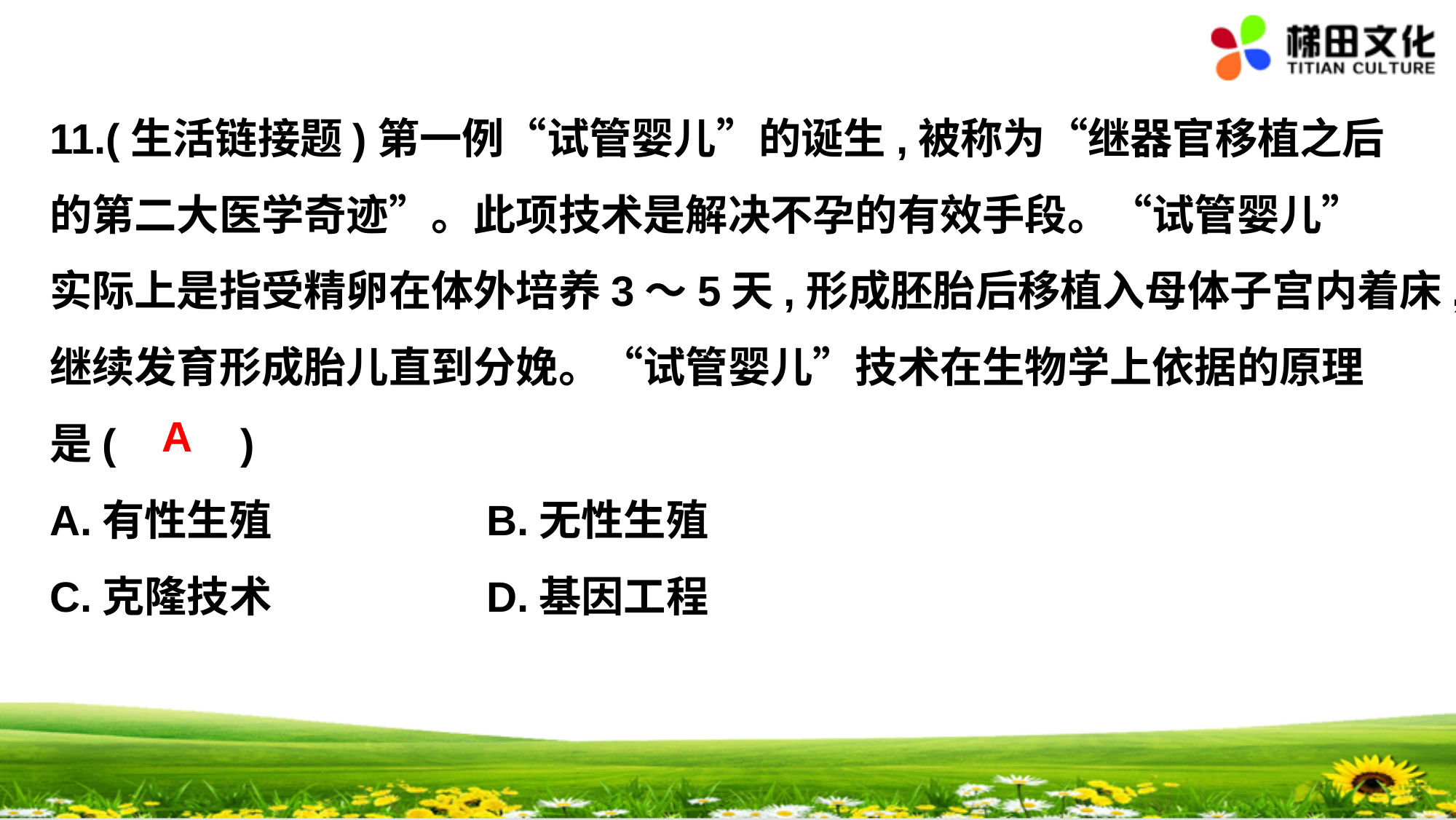

11.(生活链接题)第一例“试管婴儿”的诞生,被称为“继器官移植之后
的第二大医学奇迹”。此项技术是解决不孕的有效手段。“试管婴儿”
实际上是指受精卵在体外培养3～5天,形成胚胎后移植入母体子宫内着床,
继续发育形成胎儿直到分娩。“试管婴儿”技术在生物学上依据的原理
是(　  　)
A.有性生殖		B.无性生殖
C.克隆技术		D.基因工程
A